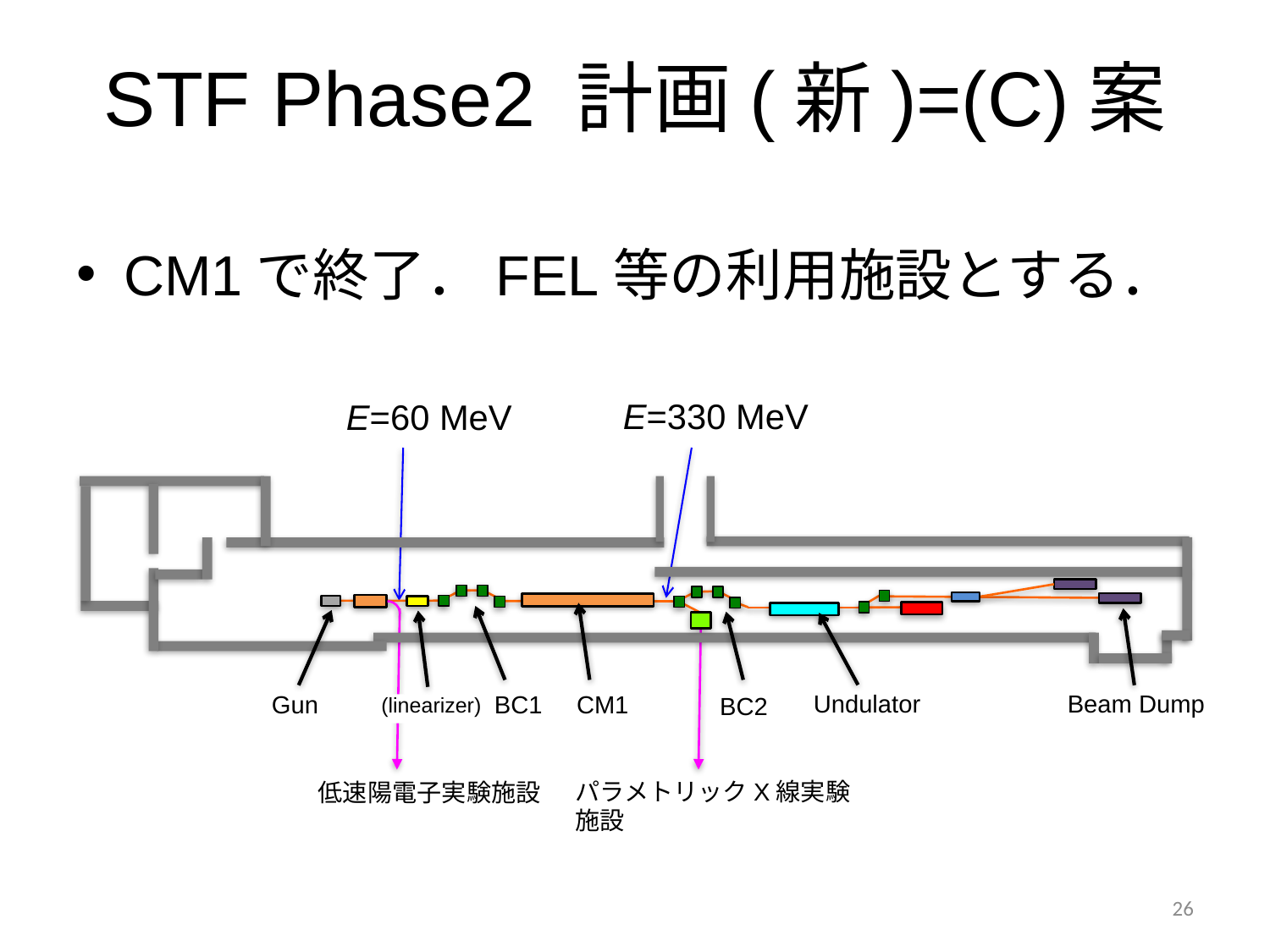

# STF Phase2 計画(新)=(C)案
CM1で終了．FEL等の利用施設とする．
E=330 MeV
E=60 MeV

Beam Dump
Undulator
BC1
CM1
Gun
BC2
(linearizer)
パラメトリックX線実験施設
低速陽電子実験施設
26